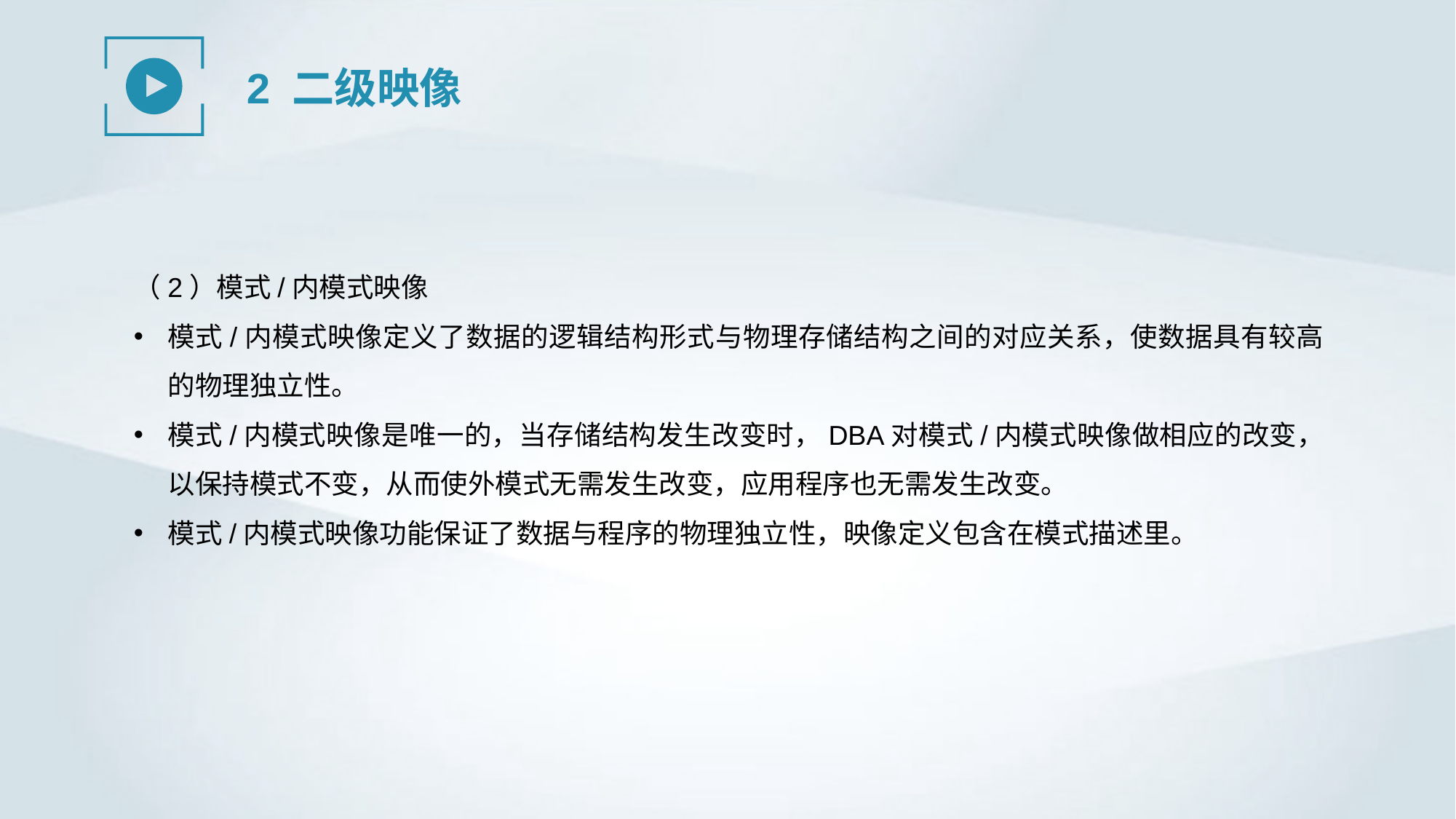

2 二级映像
（2）模式/内模式映像
模式/内模式映像定义了数据的逻辑结构形式与物理存储结构之间的对应关系，使数据具有较高的物理独立性。
模式/内模式映像是唯一的，当存储结构发生改变时，DBA对模式/内模式映像做相应的改变，以保持模式不变，从而使外模式无需发生改变，应用程序也无需发生改变。
模式/内模式映像功能保证了数据与程序的物理独立性，映像定义包含在模式描述里。